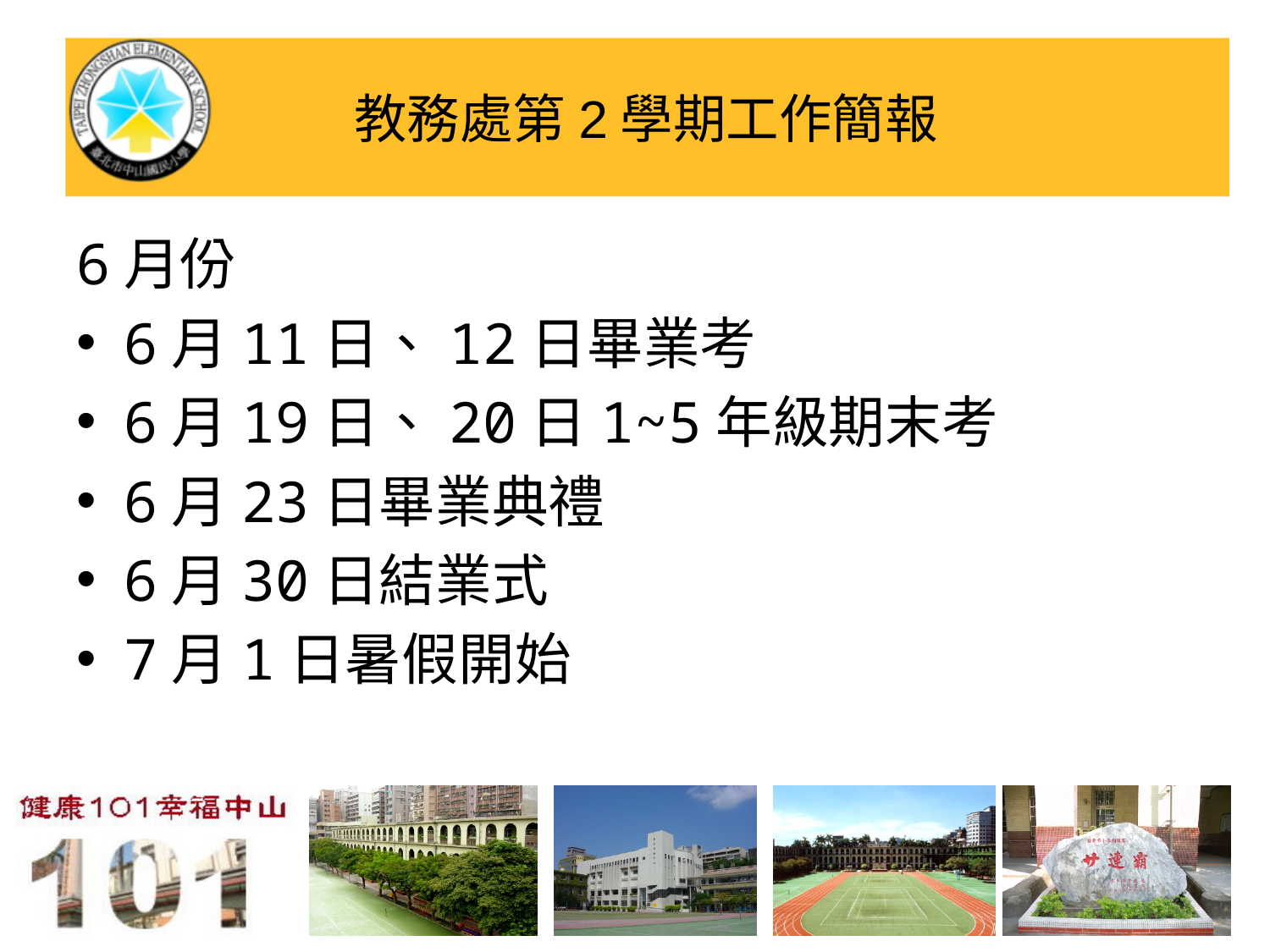

# 教務處第2學期工作簡報
6月份
6月11日、12日畢業考
6月19日、20日1~5年級期末考
6月23日畢業典禮
6月30日結業式
7月1日暑假開始